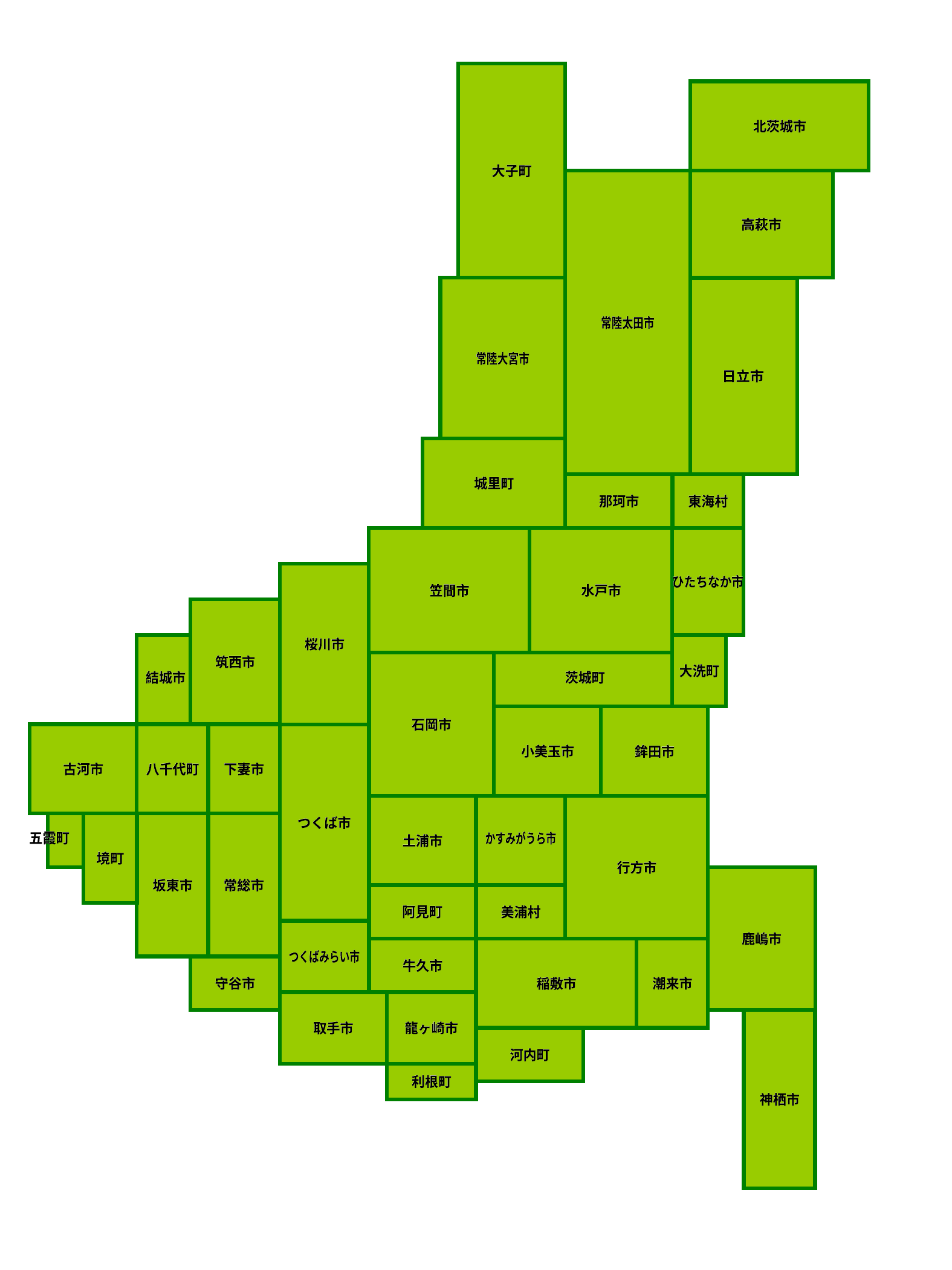

北茨城市
北茨城市
大子町
大子町
高萩市
高萩市
常陸太田市
常陸太田市
常陸大宮市
常陸大宮市
日立市
日立市
城里町
城里町
那珂市
那珂市
東海村
東海村
ひたちなか市
ひたちなか市
水戸市
水戸市
笠間市
笠間市
桜川市
桜川市
筑西市
筑西市
大洗町
大洗町
結城市
結城市
茨城町
茨城町
石岡市
石岡市
小美玉市
小美玉市
鉾田市
鉾田市
古河市
古河市
下妻市
下妻市
八千代町
八千代町
つくば市
つくば市
五霞町
五霞町
かすみがうら市
かすみがうら市
土浦市
土浦市
境町
境町
行方市
行方市
常総市
常総市
坂東市
坂東市
阿見町
阿見町
美浦村
美浦村
鹿嶋市
鹿嶋市
つくばみらい市
つくばみらい市
牛久市
牛久市
守谷市
守谷市
潮来市
潮来市
稲敷市
稲敷市
取手市
取手市
龍ヶ崎市
龍ヶ崎市
河内町
河内町
利根町
利根町
神栖市
神栖市